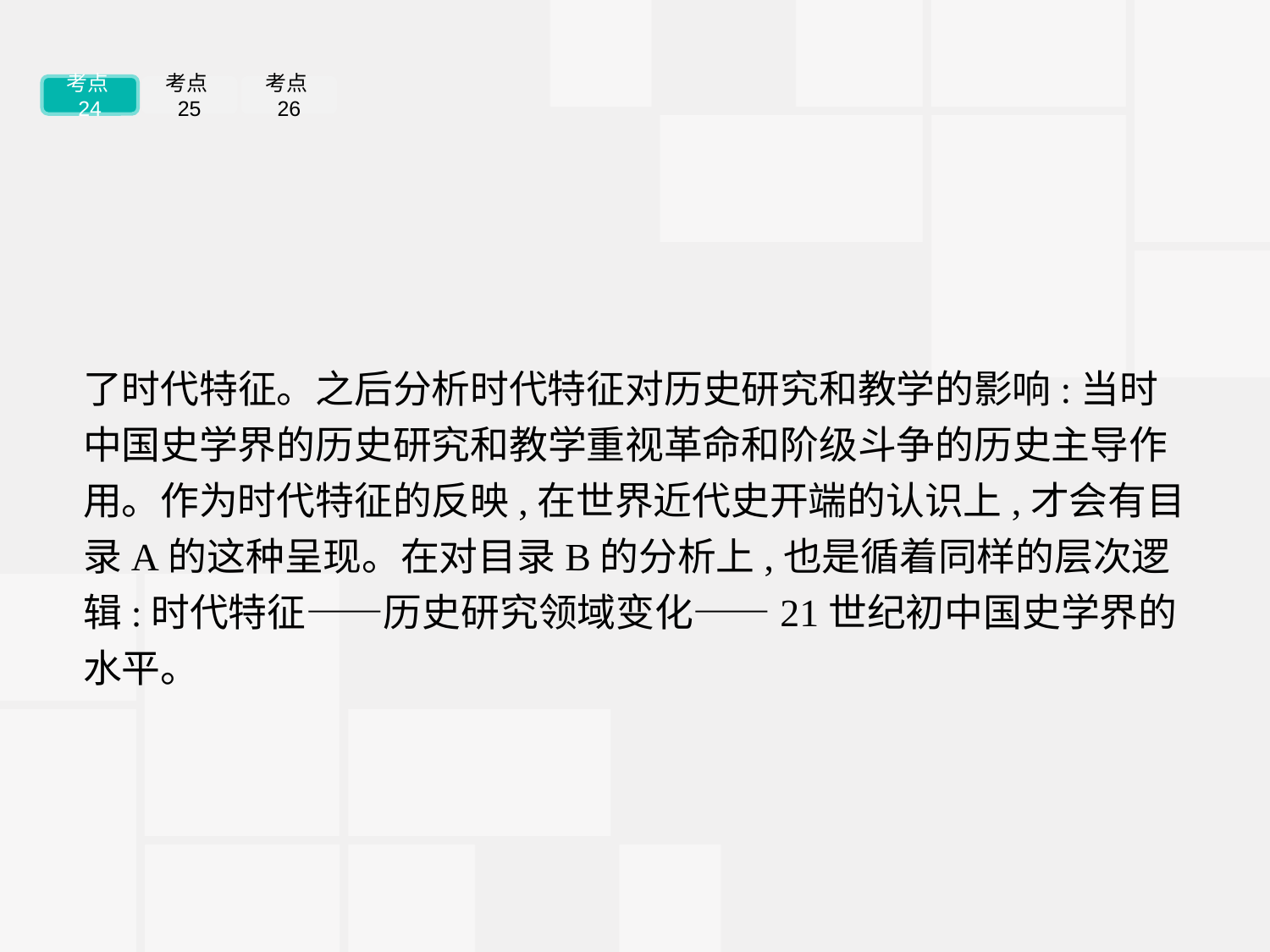

考点24
考点25
考点26
了时代特征。之后分析时代特征对历史研究和教学的影响:当时中国史学界的历史研究和教学重视革命和阶级斗争的历史主导作用。作为时代特征的反映,在世界近代史开端的认识上,才会有目录A的这种呈现。在对目录B的分析上,也是循着同样的层次逻辑:时代特征——历史研究领域变化——21世纪初中国史学界的水平。